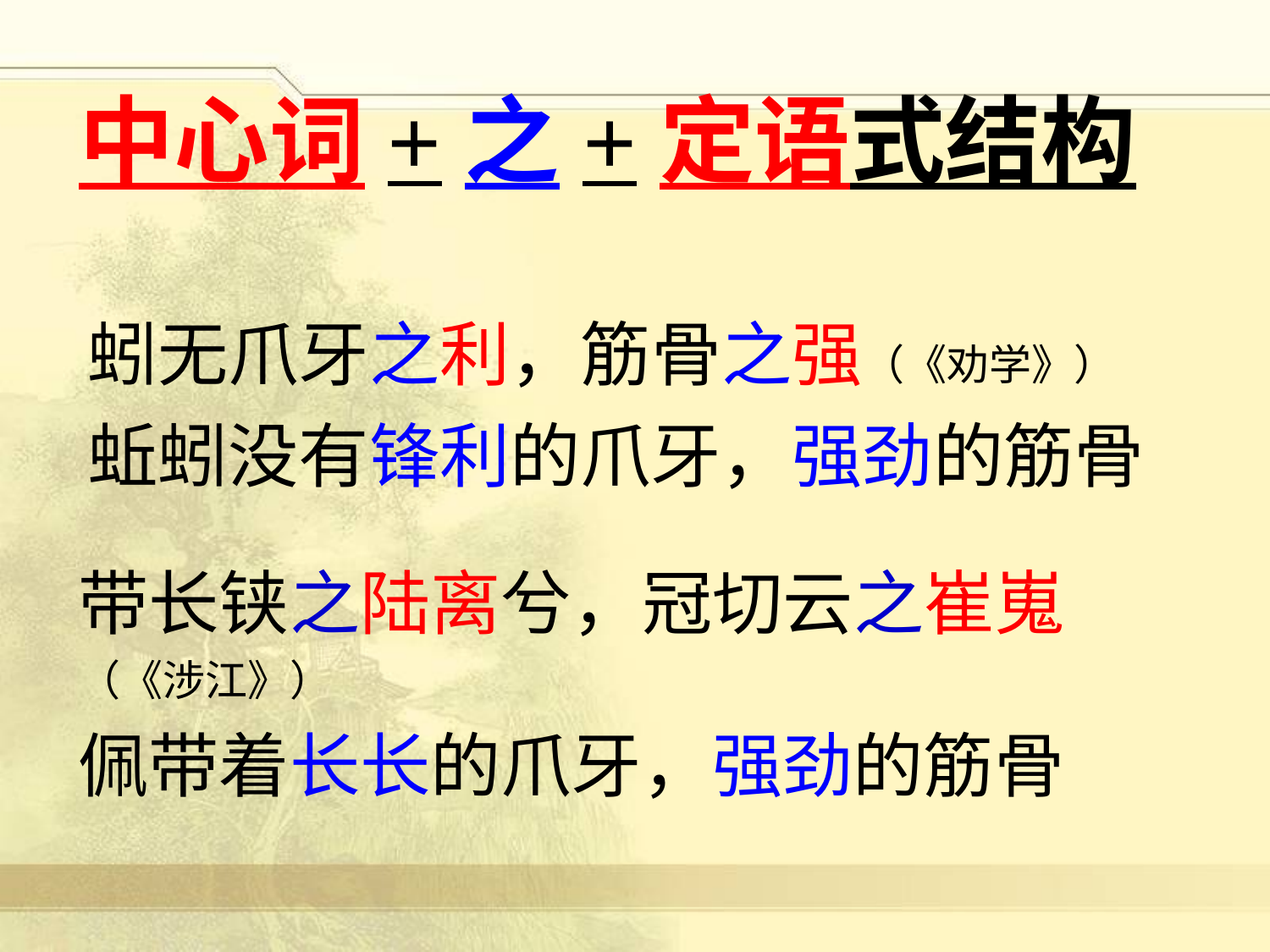

中心词+之+定语式结构
蚓无爪牙之利，筋骨之强（《劝学》）
蚯蚓没有锋利的爪牙，强劲的筋骨
带长铗之陆离兮，冠切云之崔嵬
（《涉江》）
佩带着长长的爪牙，强劲的筋骨